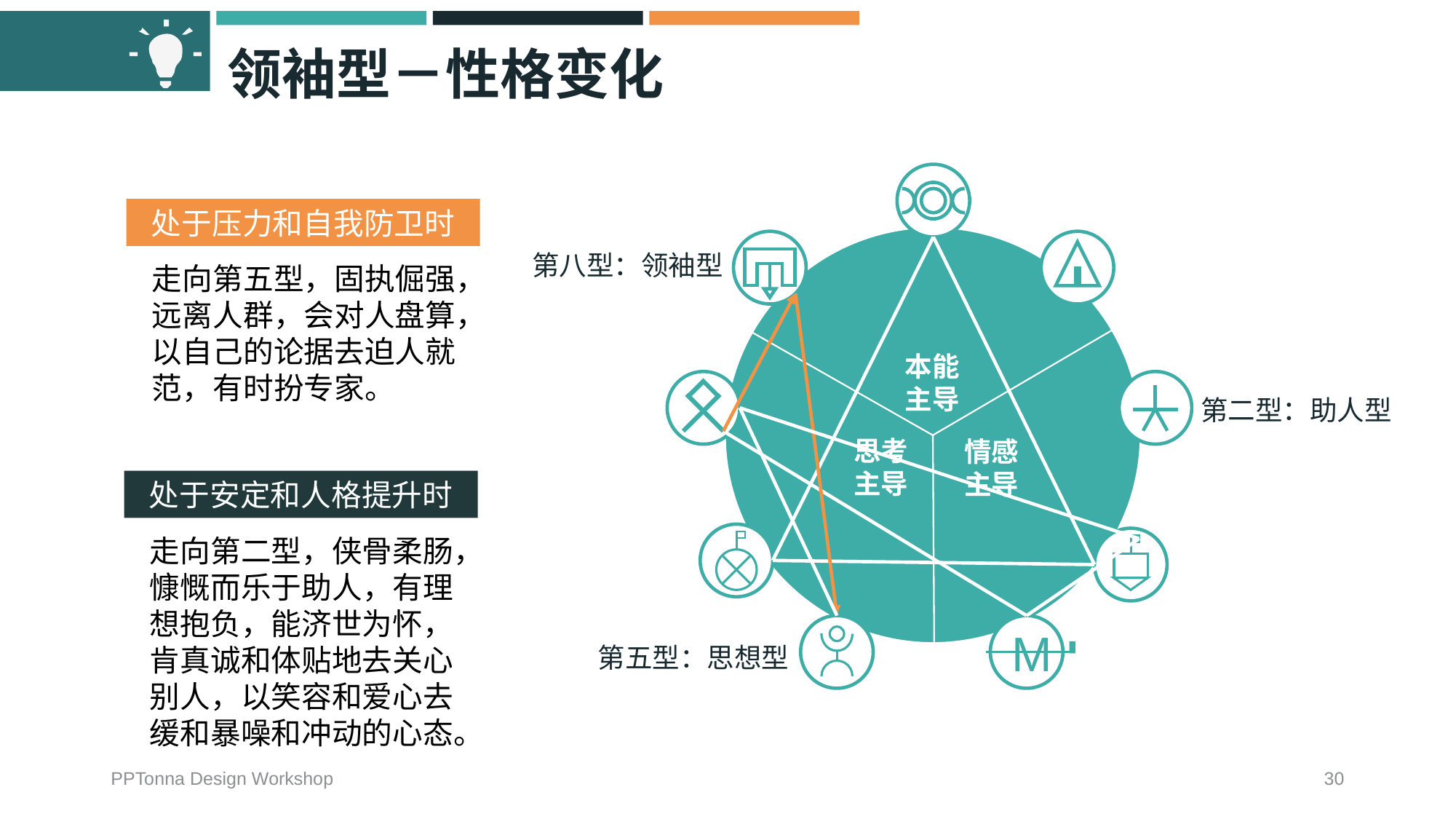

# 领袖型－性格变化

第八型：领袖型
本能主导

第二型：助人型
思考主导
情感主导

M

第五型：思想型
处于压力和自我防卫时
走向第五型，固执倔强，远离人群，会对人盘算，以自己的论据去迫人就范，有时扮专家。
处于安定和人格提升时
走向第二型，侠骨柔肠，慷慨而乐于助人，有理想抱负，能济世为怀，肯真诚和体贴地去关心别人，以笑容和爱心去缓和暴噪和冲动的心态。
PPTonna Design Workshop
30